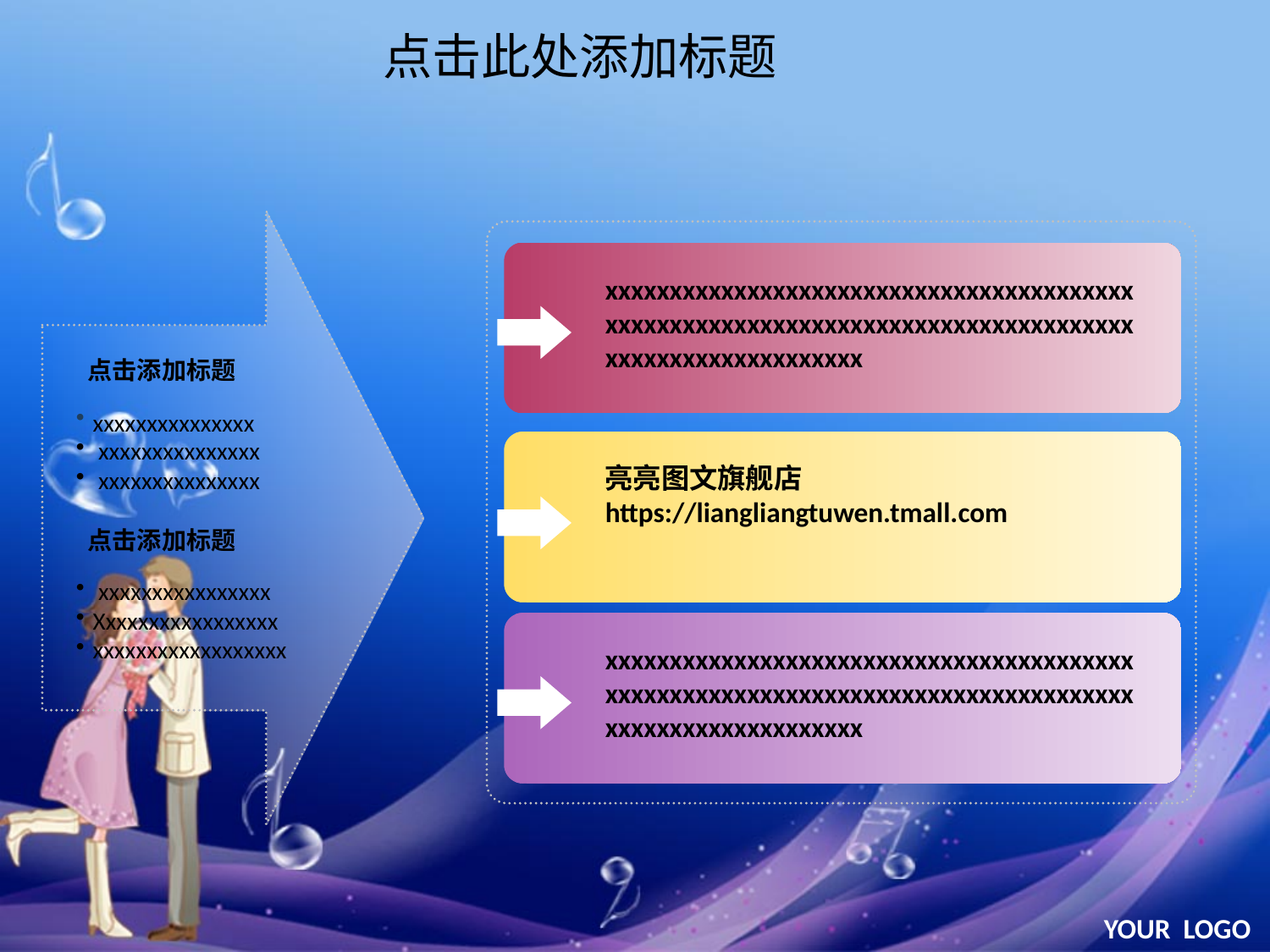

点击此处添加标题

xxxxxxxxxxxxxxxxxxxxxxxxxxxxxxxxxxxxxxxxxxxxxxxxxxxxxxxxxxxxxxxxxxxxxxxxxxxxxxxxxxxxxxxxxxxxxxxxxxxxxx
 点击添加标题

xxxxxxxxxxxxxxx
 xxxxxxxxxxxxxxx
 xxxxxxxxxxxxxxx

 点击添加标题

 xxxxxxxxxxxxxxxx
Xxxxxxxxxxxxxxxxx
xxxxxxxxxxxxxxxxxx

亮亮图文旗舰店  https://liangliangtuwen.tmall.com

xxxxxxxxxxxxxxxxxxxxxxxxxxxxxxxxxxxxxxxxxxxxxxxxxxxxxxxxxxxxxxxxxxxxxxxxxxxxxxxxxxxxxxxxxxxxxxxxxxxxxx